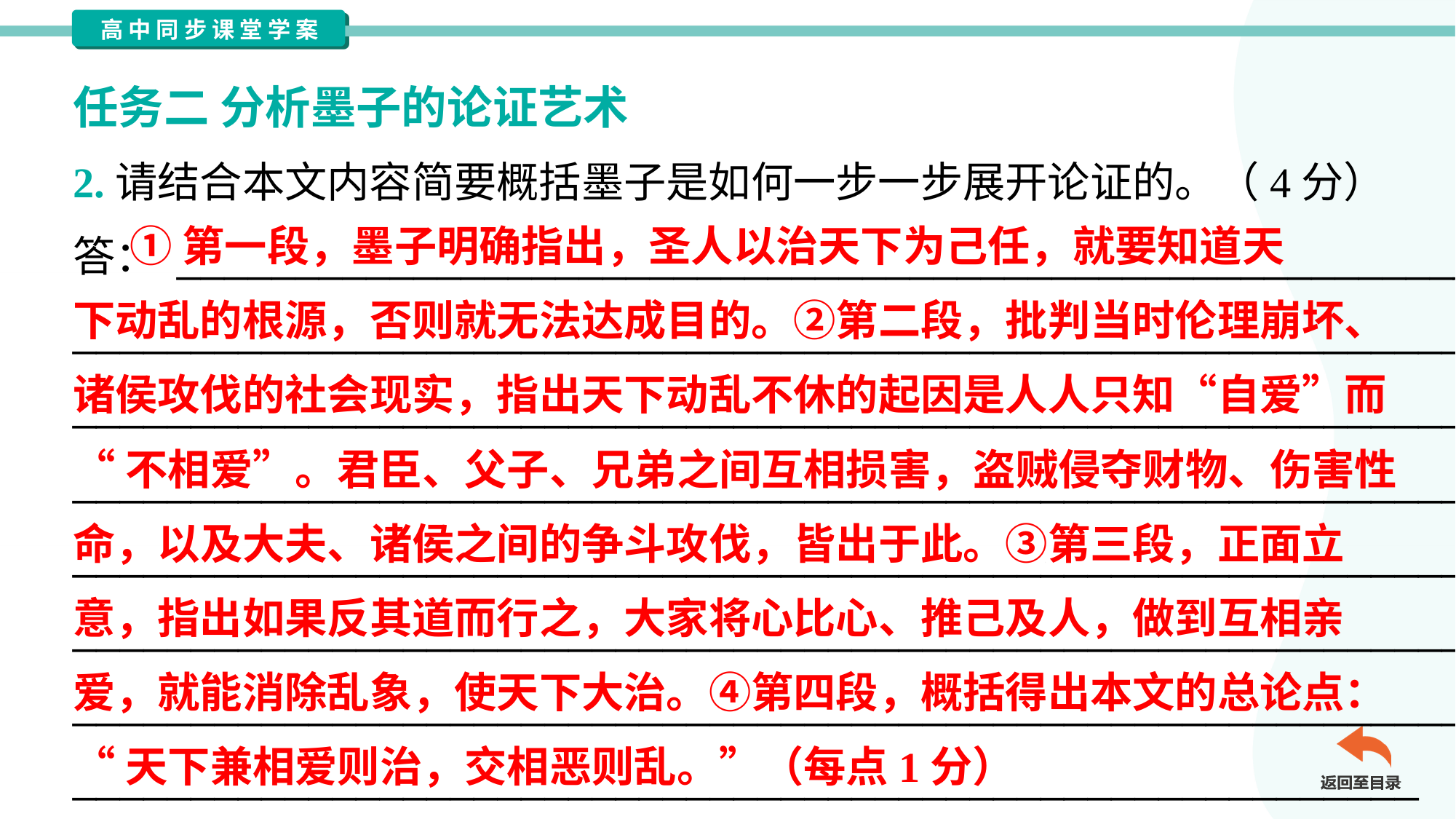

任务二 分析墨子的论证艺术
2.请结合本文内容简要概括墨子是如何一步一步展开论证的。（4分）
答： ________________________________________________________
_____________________________________________________________
_____________________________________________________________
_____________________________________________________________
_____________________________________________________________
_____________________________________________________________
_____________________________________________________________
_________________________________________________________
      ①第一段，墨子明确指出，圣人以治天下为己任，就要知道天
下动乱的根源，否则就无法达成目的。②第二段，批判当时伦理崩坏、
诸侯攻伐的社会现实，指出天下动乱不休的起因是人人只知“自爱”而
“不相爱”。君臣、父子、兄弟之间互相损害，盗贼侵夺财物、伤害性
命，以及大夫、诸侯之间的争斗攻伐，皆出于此。③第三段，正面立
意，指出如果反其道而行之，大家将心比心、推己及人，做到互相亲
爱，就能消除乱象，使天下大治。④第四段，概括得出本文的总论点：
“天下兼相爱则治，交相恶则乱。”（每点1分）